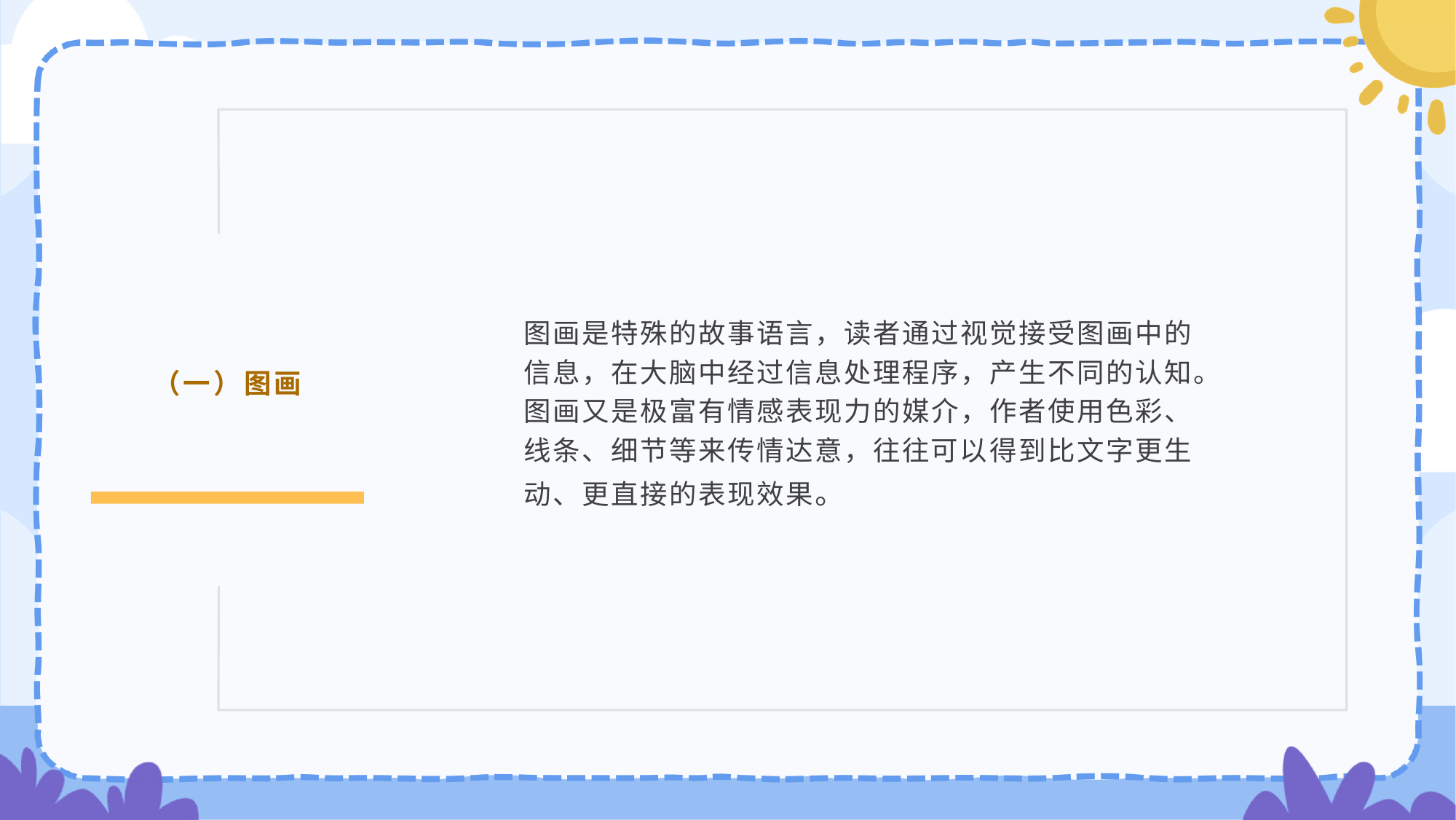

（一）图画
图画是特殊的故事语言，读者通过视觉接受图画中的信息，在大脑中经过信息处理程序，产生不同的认知。图画又是极富有情感表现力的媒介，作者使用色彩、线条、细节等来传情达意，往往可以得到比文字更生动、更直接的表现效果。